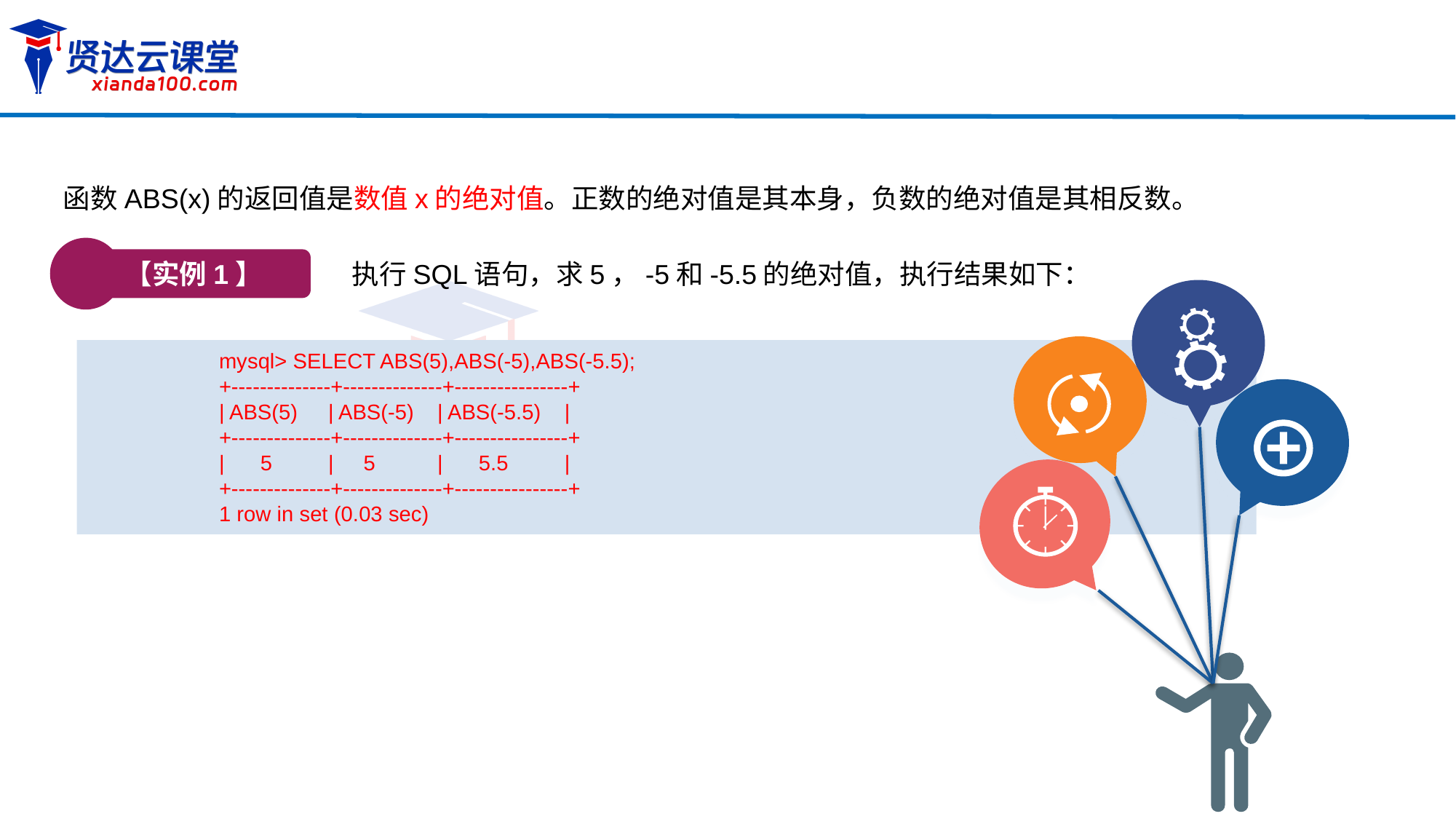

函数ABS(x)的返回值是数值x的绝对值。正数的绝对值是其本身，负数的绝对值是其相反数。

【实例1】
执行SQL语句，求5，-5和-5.5的绝对值，执行结果如下：

mysql> SELECT ABS(5),ABS(-5),ABS(-5.5);
+--------------+--------------+----------------+
| ABS(5)	| ABS(-5)	| ABS(-5.5)	   |
+--------------+--------------+----------------+
|      5	|     5	|      5.5	   |
+--------------+--------------+----------------+
1 row in set (0.03 sec)